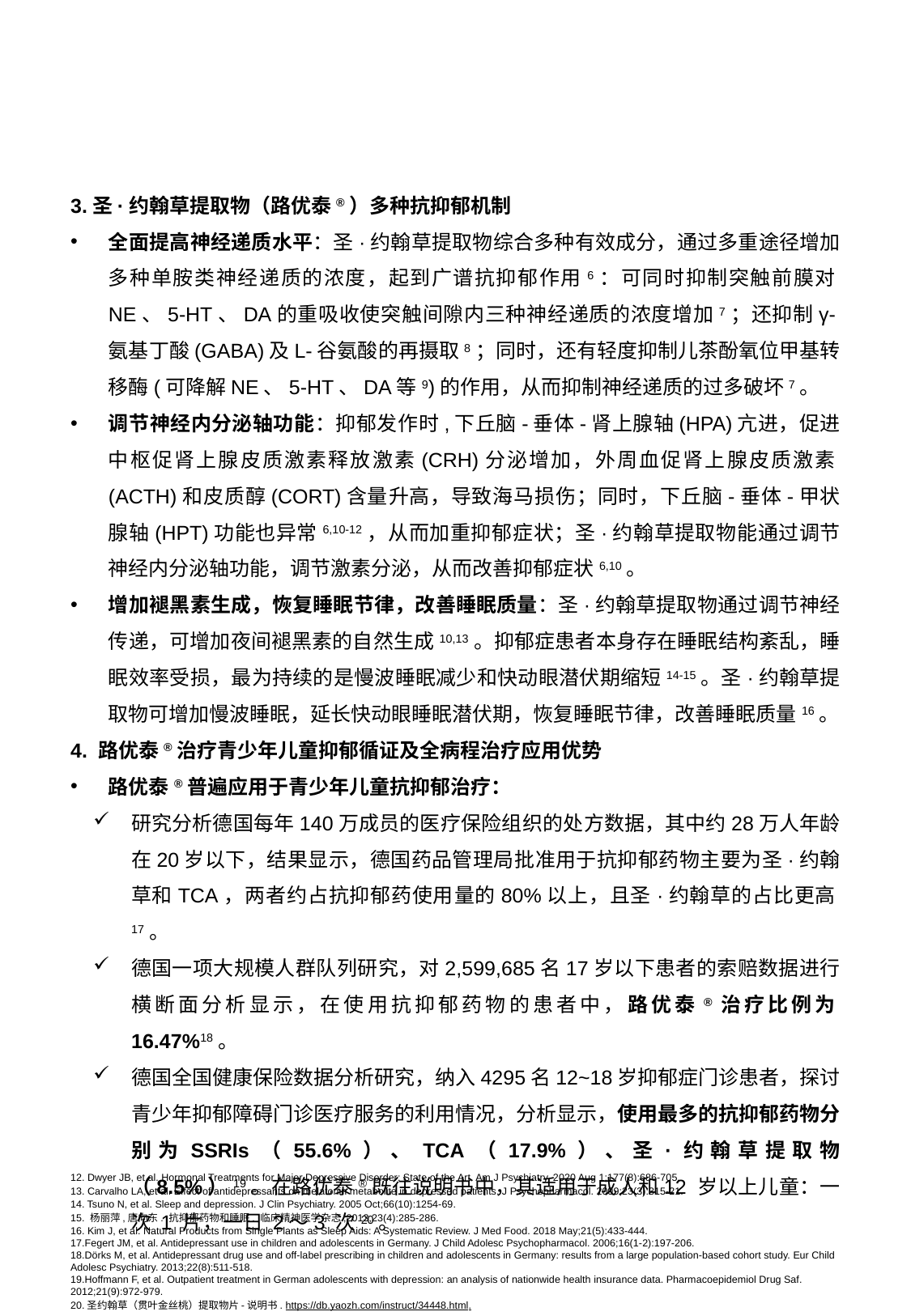

3.圣·约翰草提取物（路优泰®）多种抗抑郁机制
全面提高神经递质水平：圣·约翰草提取物综合多种有效成分，通过多重途径增加多种单胺类神经递质的浓度，起到广谱抗抑郁作用6：可同时抑制突触前膜对NE、5-HT、DA的重吸收使突触间隙内三种神经递质的浓度增加7；还抑制γ-氨基丁酸(GABA)及L-谷氨酸的再摄取8；同时，还有轻度抑制儿茶酚氧位甲基转移酶(可降解NE、5-HT、DA等9)的作用，从而抑制神经递质的过多破坏7。
调节神经内分泌轴功能：抑郁发作时,下丘脑-垂体-肾上腺轴(HPA)亢进，促进中枢促肾上腺皮质激素释放激素(CRH)分泌增加，外周血促肾上腺皮质激素(ACTH)和皮质醇(CORT)含量升高，导致海马损伤；同时，下丘脑-垂体-甲状腺轴(HPT)功能也异常6,10-12，从而加重抑郁症状；圣·约翰草提取物能通过调节神经内分泌轴功能，调节激素分泌，从而改善抑郁症状6,10。
增加褪黑素生成，恢复睡眠节律，改善睡眠质量：圣·约翰草提取物通过调节神经传递，可增加夜间褪黑素的自然生成10,13。抑郁症患者本身存在睡眠结构紊乱，睡眠效率受损，最为持续的是慢波睡眠减少和快动眼潜伏期缩短14-15。圣·约翰草提取物可增加慢波睡眠，延长快动眼睡眠潜伏期，恢复睡眠节律，改善睡眠质量16。
4. 路优泰®治疗青少年儿童抑郁循证及全病程治疗应用优势
路优泰®普遍应用于青少年儿童抗抑郁治疗：
研究分析德国每年140万成员的医疗保险组织的处方数据，其中约28万人年龄在20岁以下，结果显示，德国药品管理局批准用于抗抑郁药物主要为圣·约翰草和TCA，两者约占抗抑郁药使用量的80%以上，且圣·约翰草的占比更高17。
德国一项大规模人群队列研究，对2,599,685名17岁以下患者的索赔数据进行横断面分析显示，在使用抗抑郁药物的患者中，路优泰®治疗比例为16.47%18。
德国全国健康保险数据分析研究，纳入4295名12~18岁抑郁症门诊患者，探讨青少年抑郁障碍门诊医疗服务的利用情况，分析显示，使用最多的抗抑郁药物分别为SSRIs（55.6%）、TCA（17.9%）、圣·约翰草提取物（8.5%）19。在路优泰®既往说明书中，其适用于成人和12 岁以上儿童：一次 1 片，一日 2～3 次20。
12. Dwyer JB, et al. Hormonal Treatments for Major Depressive Disorder: State of the Art. Am J Psychiatry. 2020 Aug 1;177(8):686-705.
13. Carvalho LA, et al. Effect of antidepressants on melatonin metabolite in depressed patients. J Psychopharmacol. 2009;23(3):315-21.
14. Tsuno N, et al. Sleep and depression. J Clin Psychiatry. 2005 Oct;66(10):1254-69.
15. 杨丽萍,唐向东. 抗抑郁药物和睡眠. 临床精神医学杂志,2013,23(4):285-286.
16. Kim J, et al. Natural Products from Single Plants as Sleep Aids: A Systematic Review. J Med Food. 2018 May;21(5):433-444.
17.Fegert JM, et al. Antidepressant use in children and adolescents in Germany. J Child Adolesc Psychopharmacol. 2006;16(1-2):197-206.
18.Dörks M, et al. Antidepressant drug use and off-label prescribing in children and adolescents in Germany: results from a large population-based cohort study. Eur Child Adolesc Psychiatry. 2013;22(8):511-518.
19.Hoffmann F, et al. Outpatient treatment in German adolescents with depression: an analysis of nationwide health insurance data. Pharmacoepidemiol Drug Saf. 2012;21(9):972-979.
20.圣约翰草（贯叶金丝桃）提取物片-说明书. https://db.yaozh.com/instruct/34448.html.